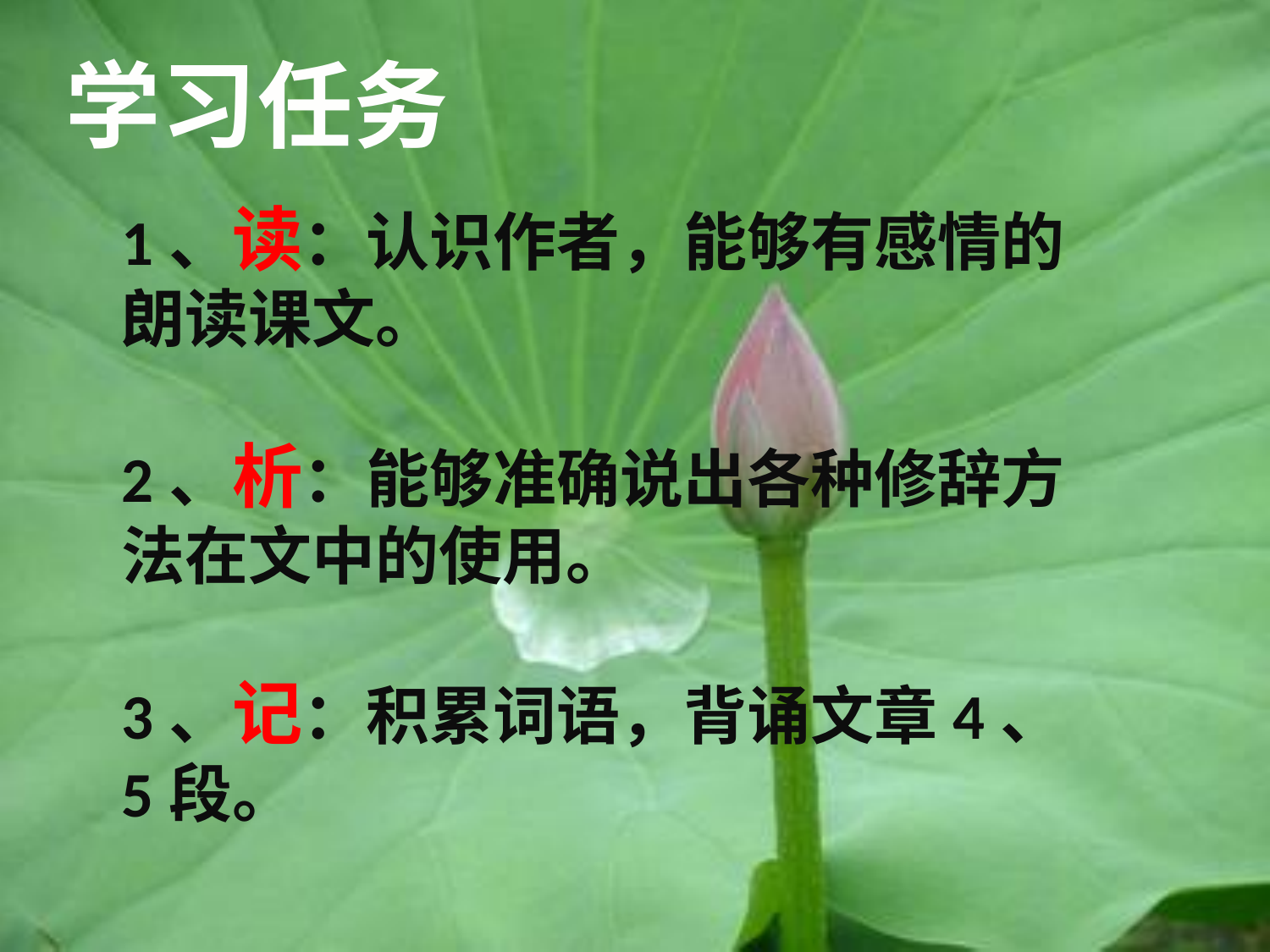

学习任务
1、读：认识作者，能够有感情的朗读课文。

2、析：能够准确说出各种修辞方法在文中的使用。

3、记：积累词语，背诵文章4、5段。